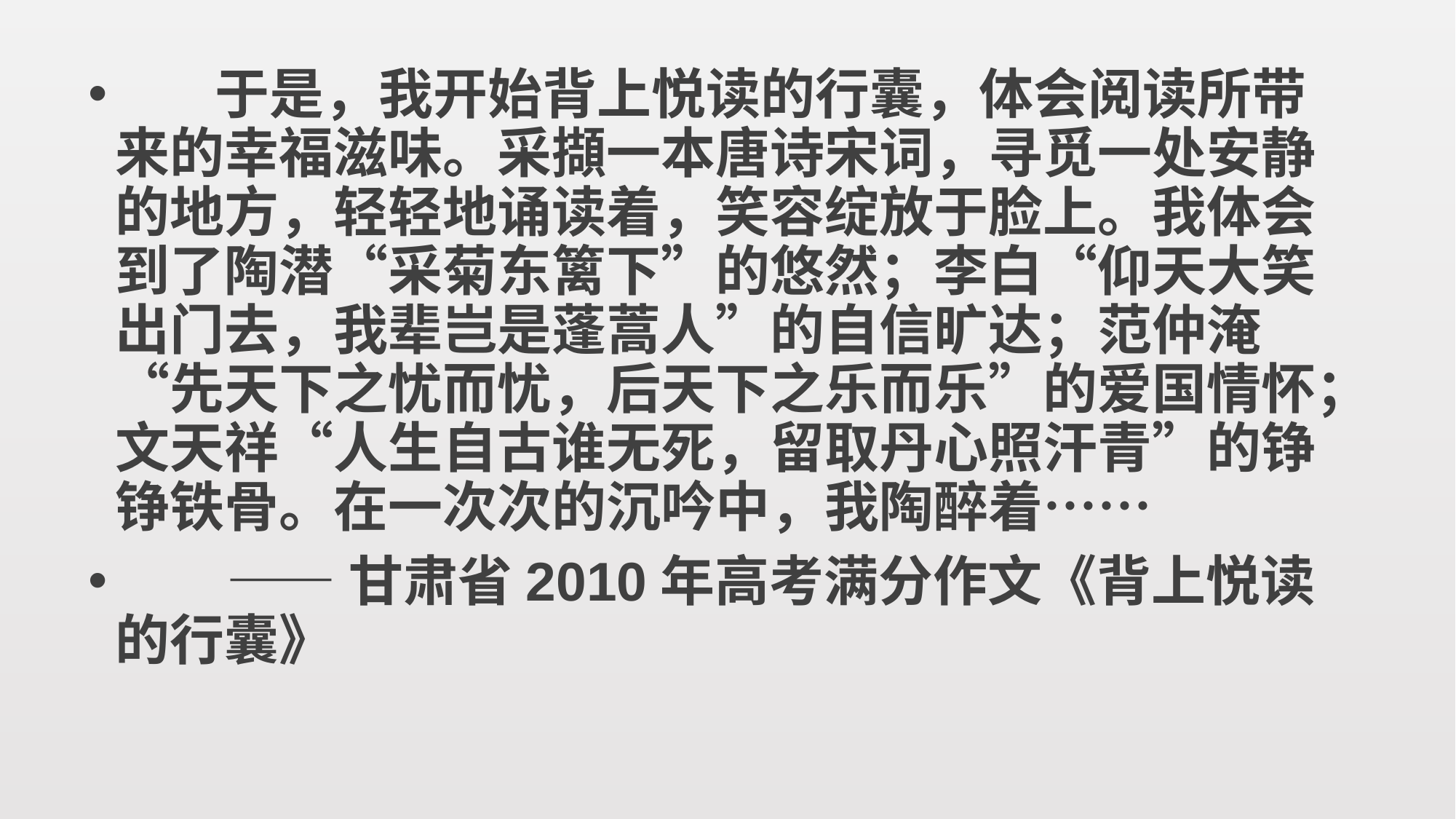

于是，我开始背上悦读的行囊，体会阅读所带来的幸福滋味。采擷一本唐诗宋词，寻觅一处安静的地方，轻轻地诵读着，笑容绽放于脸上。我体会到了陶潜“采菊东篱下”的悠然；李白“仰天大笑出门去，我辈岂是蓬蒿人”的自信旷达；范仲淹“先天下之忧而忧，后天下之乐而乐”的爱国情怀；文天祥“人生自古谁无死，留取丹心照汗青”的铮铮铁骨。在一次次的沉吟中，我陶醉着……
         ——甘肃省2010年高考满分作文《背上悦读的行囊》